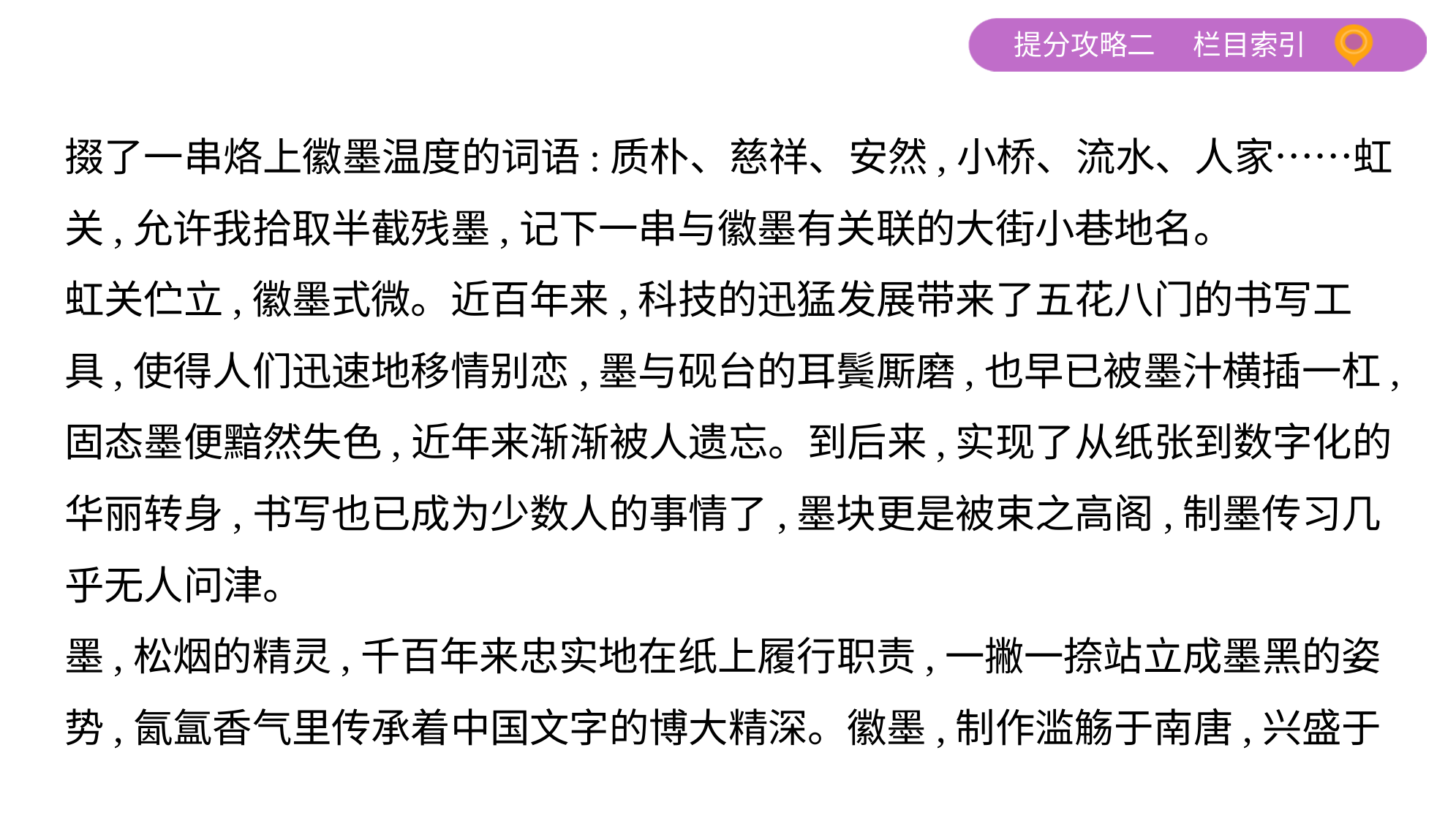

掇了一串烙上徽墨温度的词语:质朴、慈祥、安然,小桥、流水、人家……虹
关,允许我拾取半截残墨,记下一串与徽墨有关联的大街小巷地名。
虹关伫立,徽墨式微。近百年来,科技的迅猛发展带来了五花八门的书写工
具,使得人们迅速地移情别恋,墨与砚台的耳鬓厮磨,也早已被墨汁横插一杠,
固态墨便黯然失色,近年来渐渐被人遗忘。到后来,实现了从纸张到数字化的
华丽转身,书写也已成为少数人的事情了,墨块更是被束之高阁,制墨传习几
乎无人问津。
墨,松烟的精灵,千百年来忠实地在纸上履行职责,一撇一捺站立成墨黑的姿
势,氤氲香气里传承着中国文字的博大精深。徽墨,制作滥觞于南唐,兴盛于